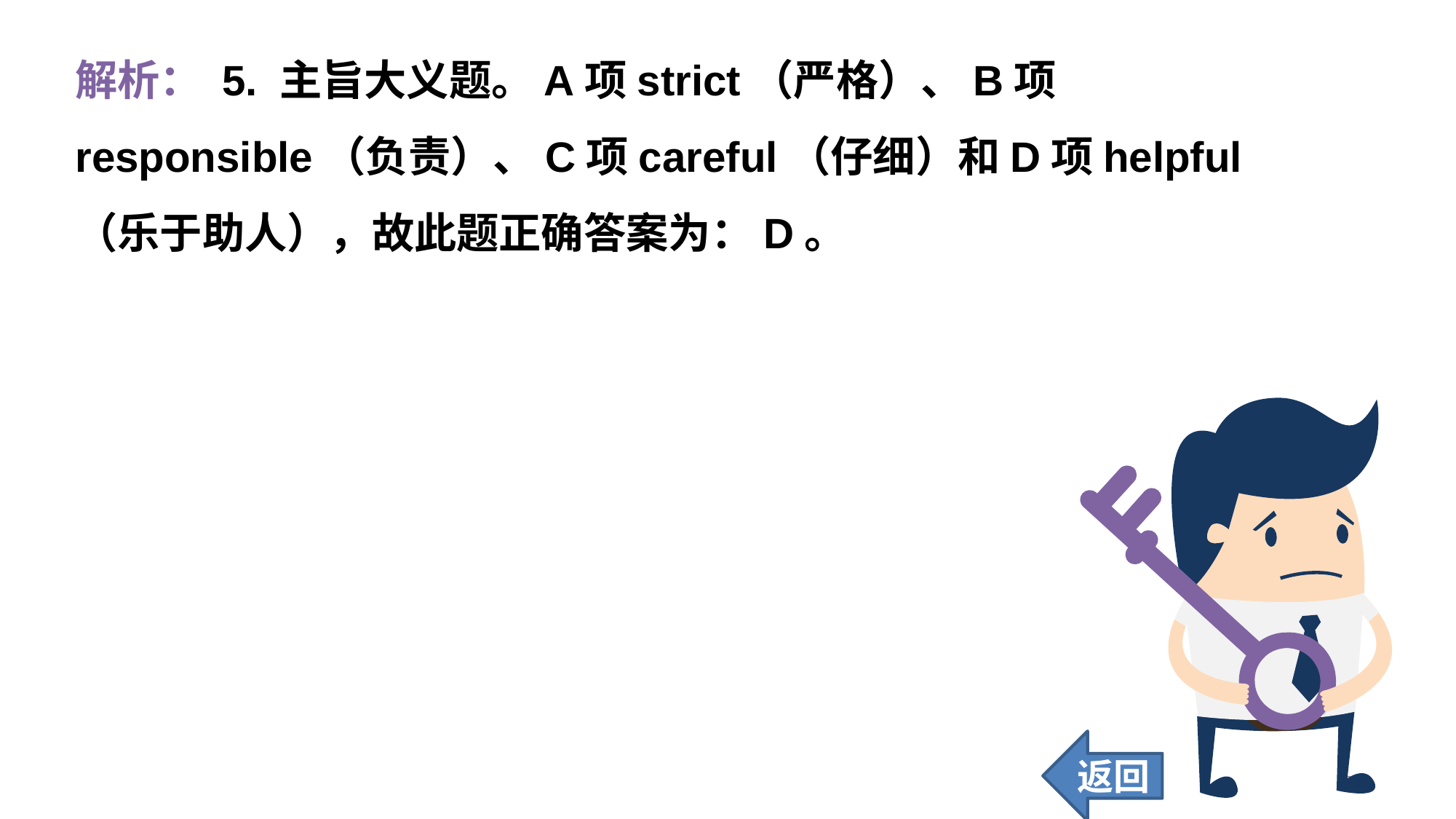

解析： 5. 主旨大义题。A项strict（严格）、B项responsible（负责）、C项careful（仔细）和D项helpful（乐于助人），故此题正确答案为：D。

返回
221